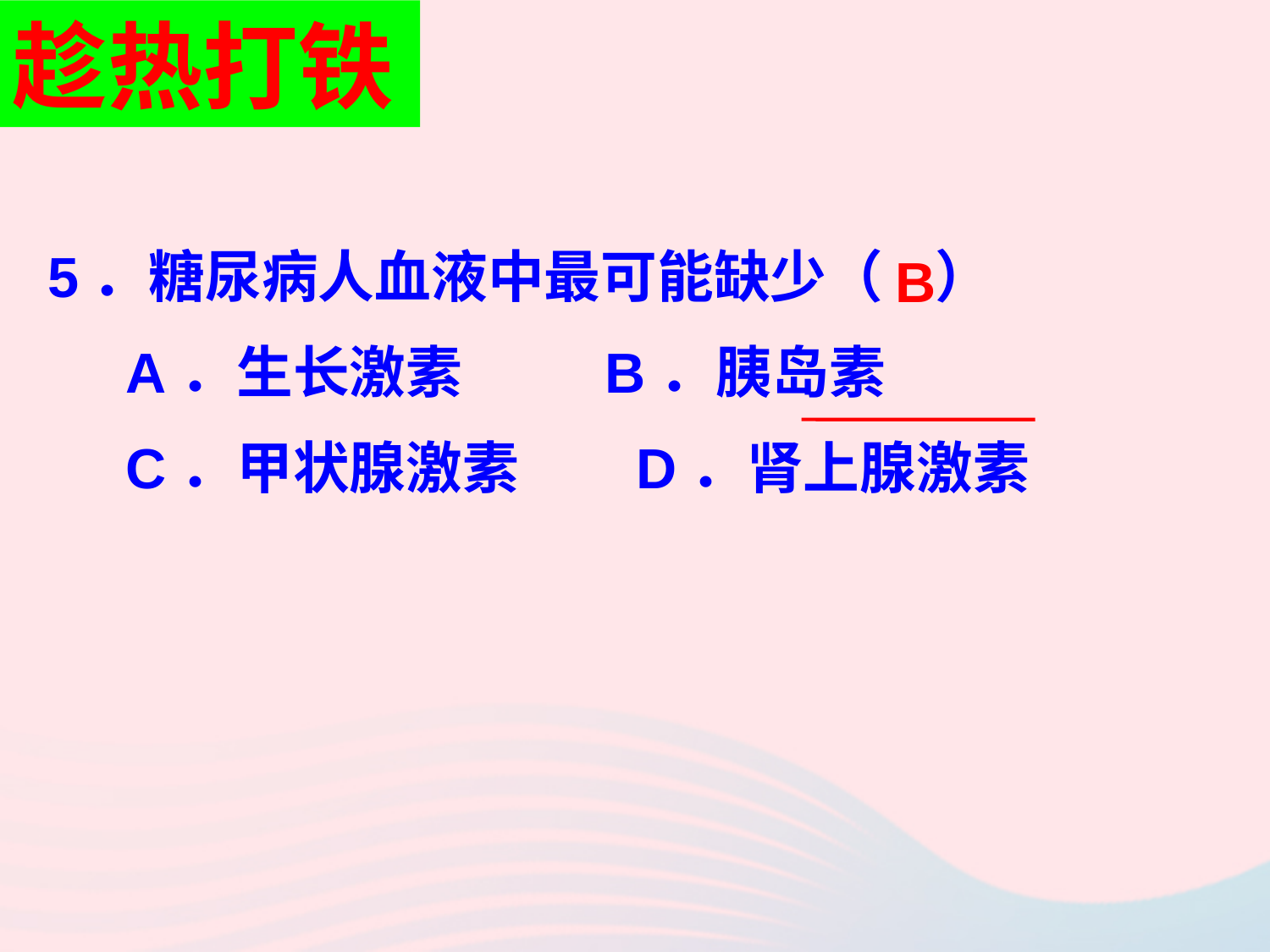

趁热打铁
5．糖尿病人血液中最可能缺少（    ）
     A．生长激素          B．胰岛素
     C．甲状腺激素        D．肾上腺激素
B